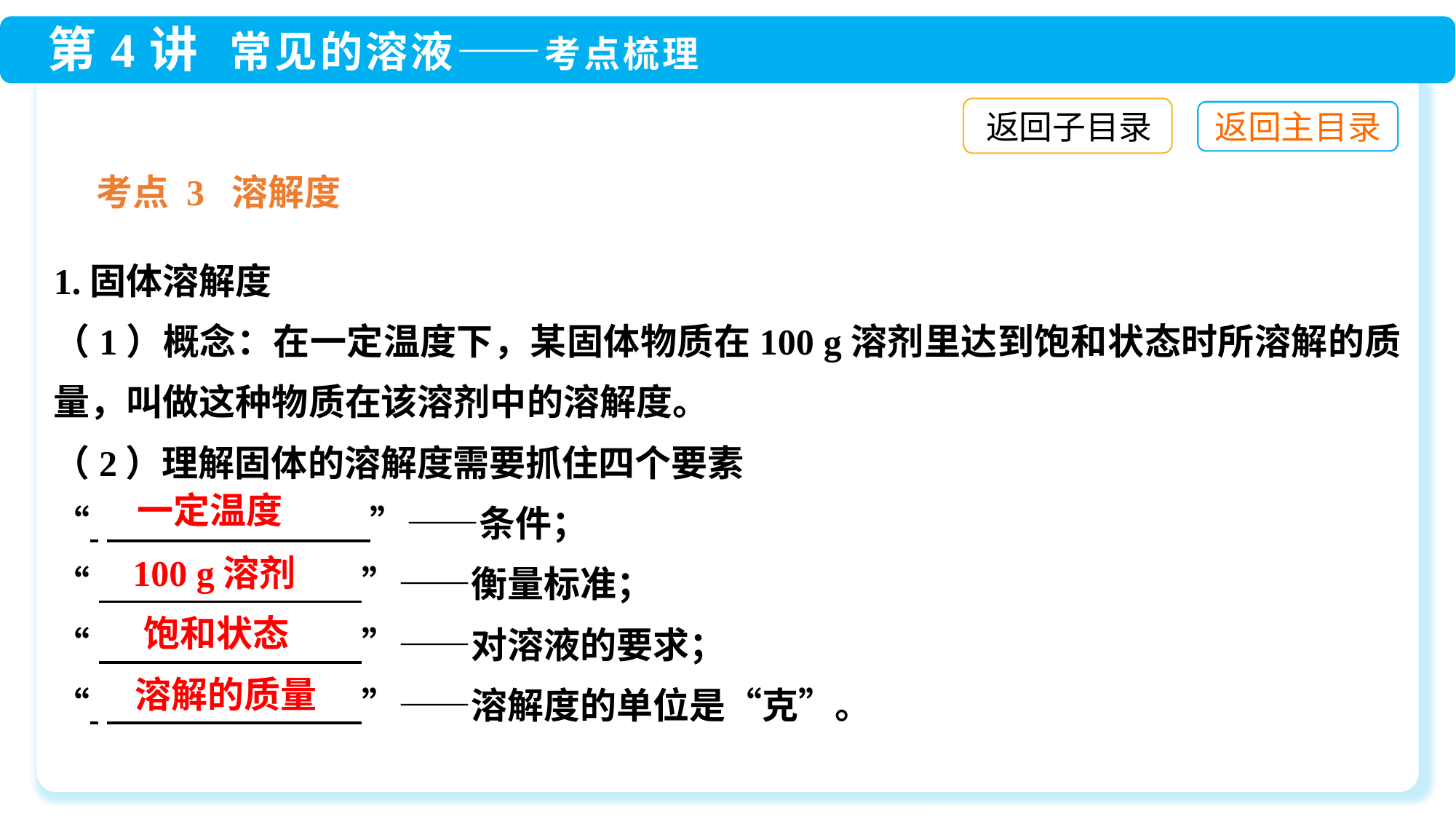

返回子目录
考点 3  溶解度
1.固体溶解度
（1）概念：在一定温度下，某固体物质在100 g溶剂里达到饱和状态时所溶解的质量，叫做这种物质在该溶剂中的溶解度。
（2）理解固体的溶解度需要抓住四个要素
“ 　　　　　　　 ”——条件；
“　　　　　 　　”——衡量标准；
“　　　　　 　　”——对溶液的要求；
“ 　　　　　　　”——溶解度的单位是“克”。
一定温度
100 g溶剂
饱和状态
溶解的质量